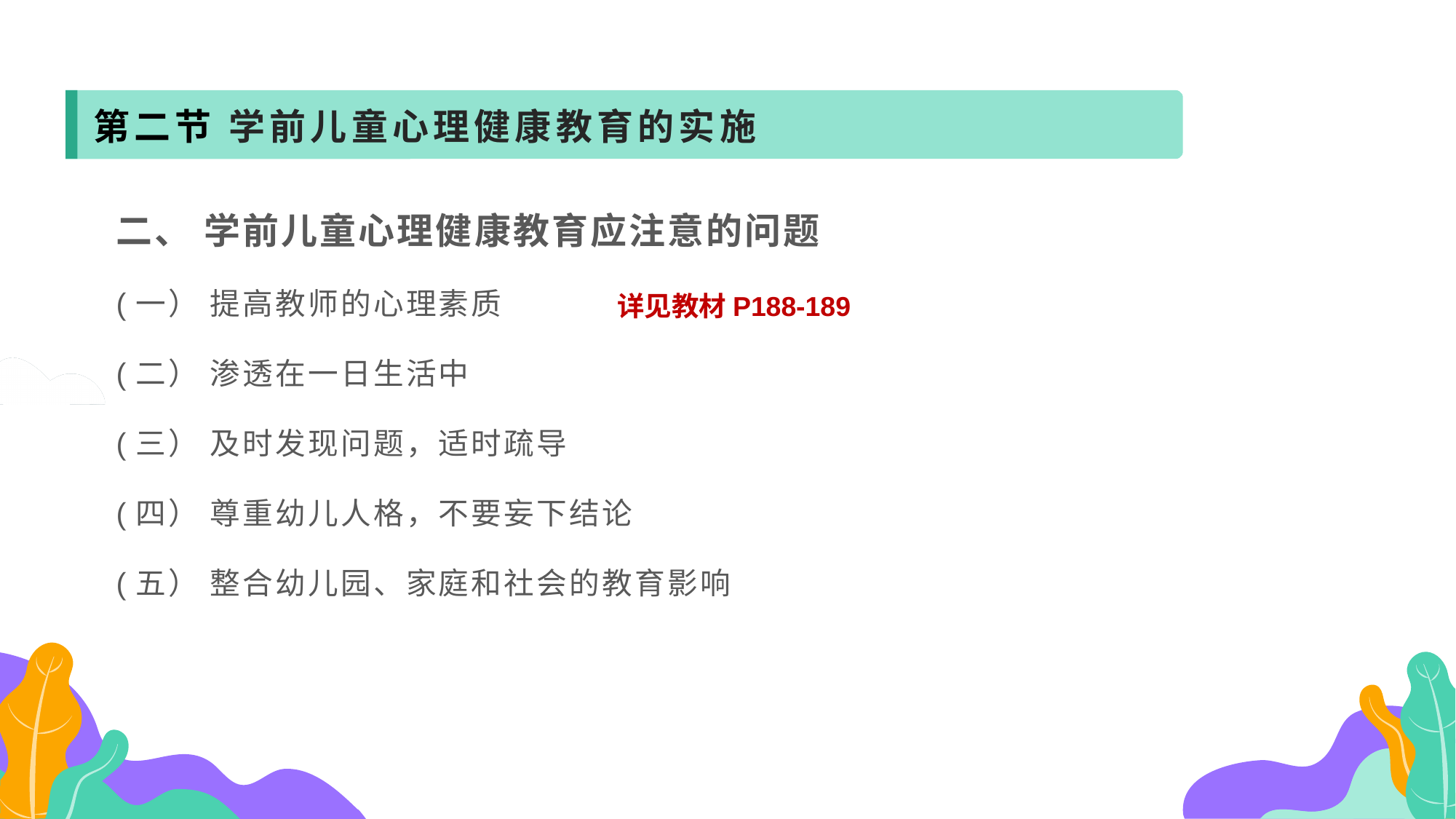

第二节 学前儿童心理健康教育的实施
二、 学前儿童心理健康教育应注意的问题
(一） 提高教师的心理素质
(二） 渗透在一日生活中
(三） 及时发现问题，适时疏导
(四） 尊重幼儿人格，不要妄下结论
(五） 整合幼儿园、家庭和社会的教育影响
详见教材P188-189